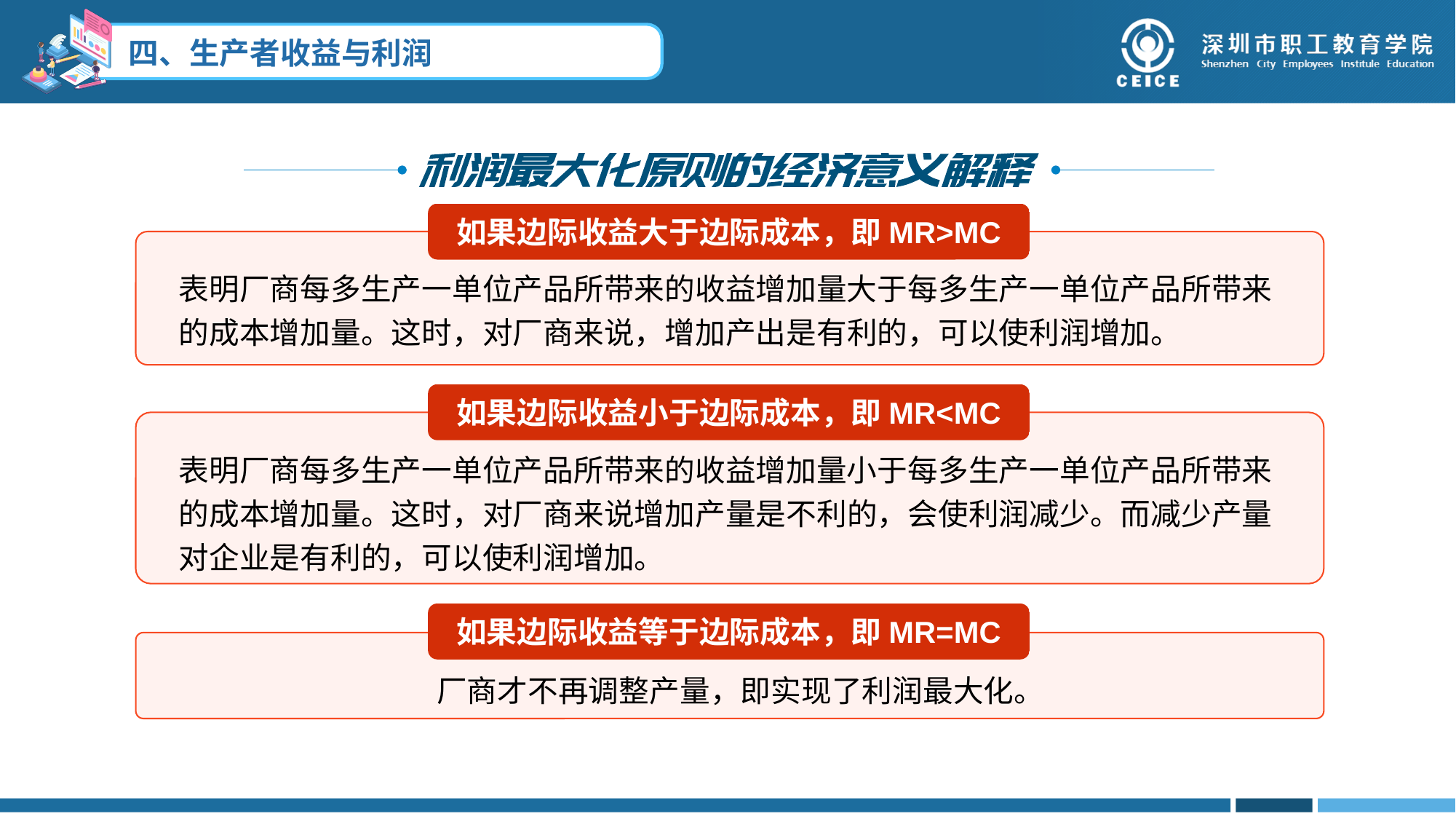

如果边际收益大于边际成本，即MR>MC

表明厂商每多生产一单位产品所带来的收益增加量大于每多生产一单位产品所带来的成本增加量。这时，对厂商来说，增加产出是有利的，可以使利润增加。
如果边际收益小于边际成本，即MR<MC

表明厂商每多生产一单位产品所带来的收益增加量小于每多生产一单位产品所带来的成本增加量。这时，对厂商来说增加产量是不利的，会使利润减少。而减少产量对企业是有利的，可以使利润增加。
如果边际收益等于边际成本，即MR=MC

厂商才不再调整产量，即实现了利润最大化。